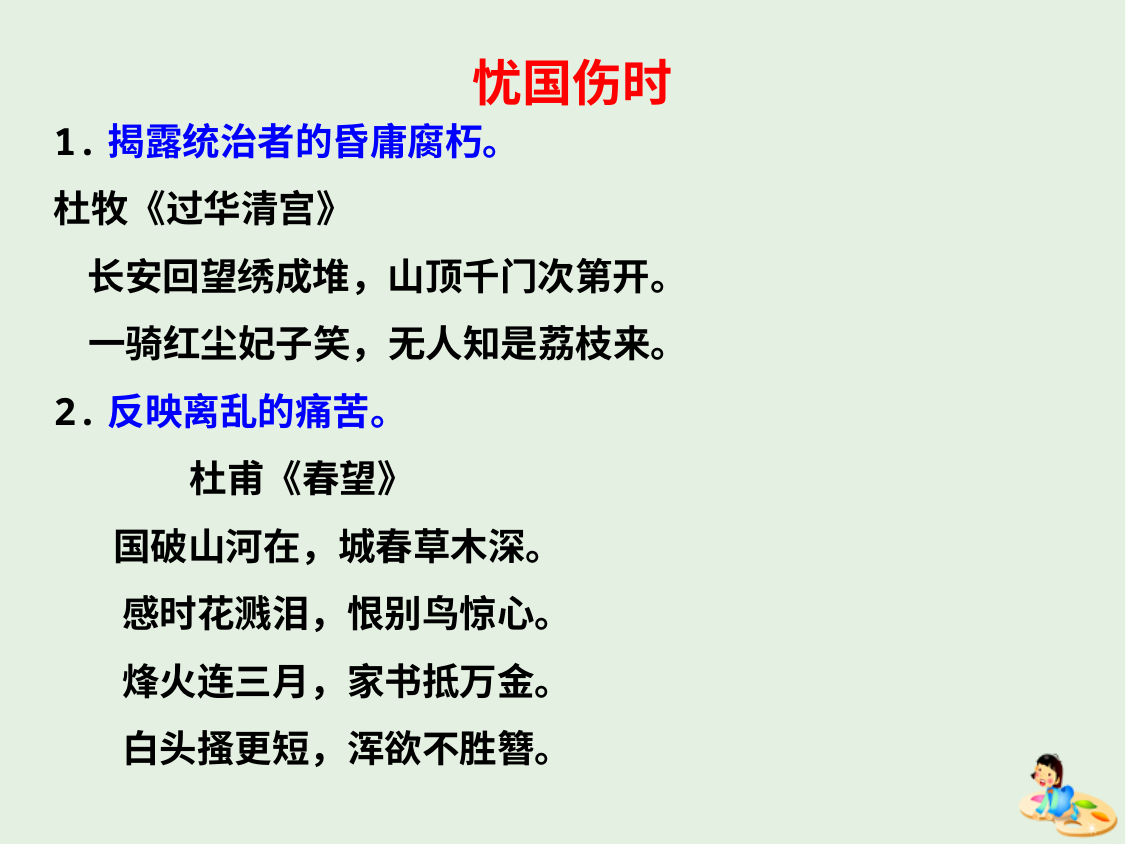

忧国伤时
1.揭露统治者的昏庸腐朽。
杜牧《过华清宫》
    长安回望绣成堆，山顶千门次第开。
   一骑红尘妃子笑，无人知是荔枝来。
2.反映离乱的痛苦。
                杜甫《春望》
       国破山河在，城春草木深。
       感时花溅泪，恨别鸟惊心。
       烽火连三月，家书抵万金。
       白头搔更短，浑欲不胜簪。